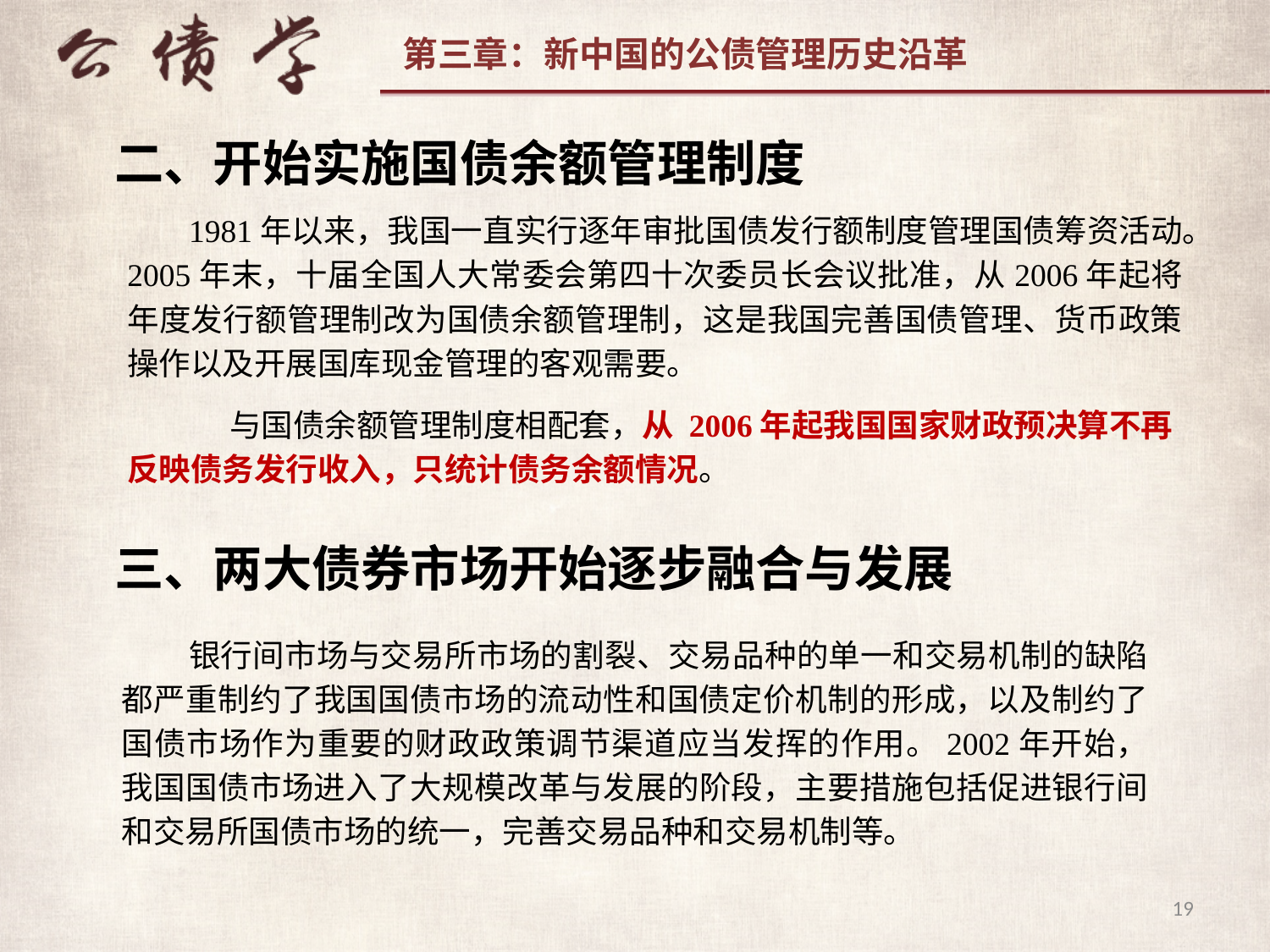

二、开始实施国债余额管理制度
   1981年以来，我国一直实行逐年审批国债发行额制度管理国债筹资活动。2005年末，十届全国人大常委会第四十次委员长会议批准，从2006年起将年度发行额管理制改为国债余额管理制，这是我国完善国债管理、货币政策操作以及开展国库现金管理的客观需要。
        与国债余额管理制度相配套，从 2006年起我国国家财政预决算不再反映债务发行收入，只统计债务余额情况。
三、两大债券市场开始逐步融合与发展
   银行间市场与交易所市场的割裂、交易品种的单一和交易机制的缺陷都严重制约了我国国债市场的流动性和国债定价机制的形成，以及制约了国债市场作为重要的财政政策调节渠道应当发挥的作用。2002年开始，我国国债市场进入了大规模改革与发展的阶段，主要措施包括促进银行间和交易所国债市场的统一，完善交易品种和交易机制等。
19